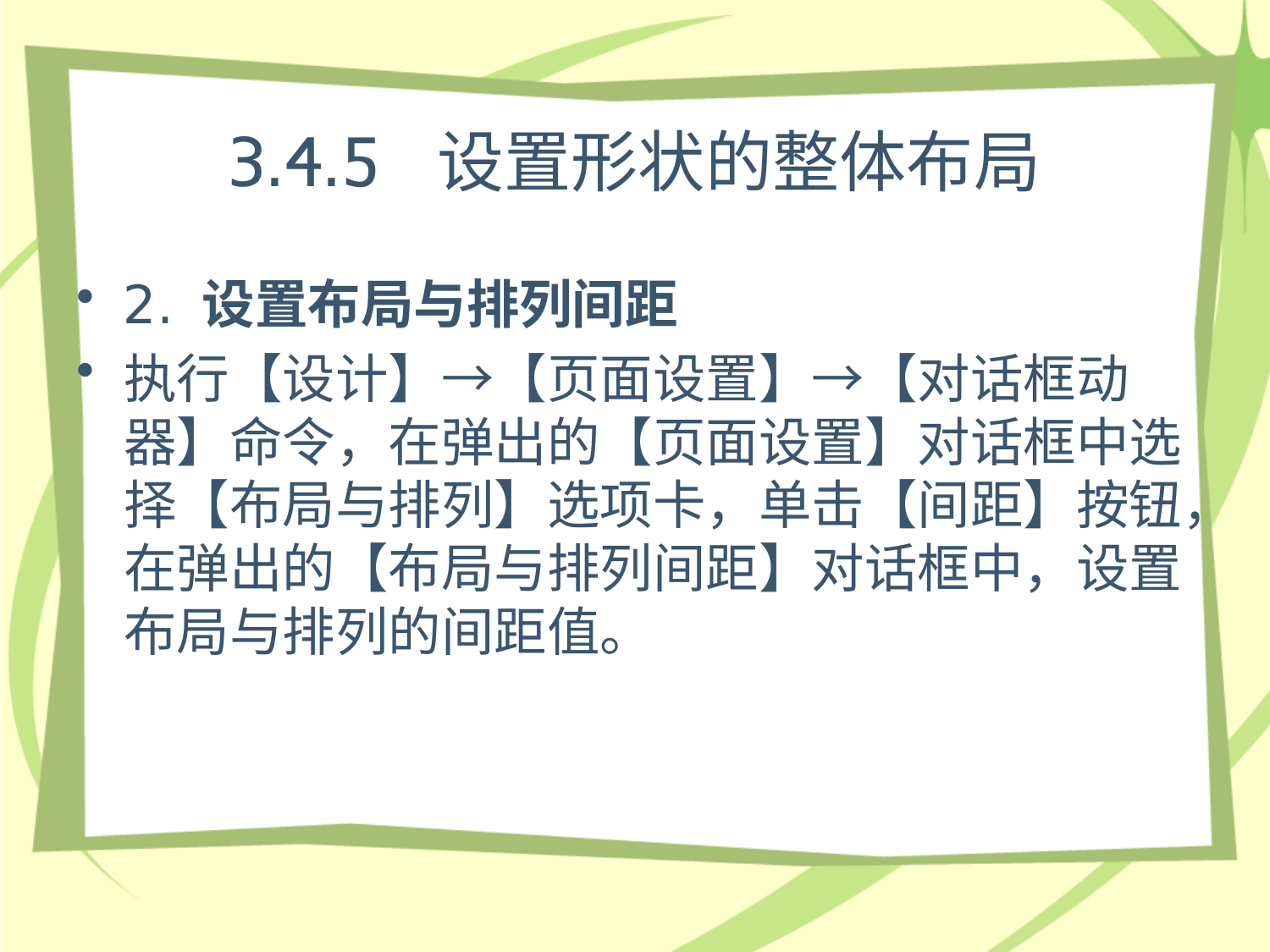

# 3.4.5  设置形状的整体布局
2. 设置布局与排列间距
执行【设计】→【页面设置】→【对话框动器】命令，在弹出的【页面设置】对话框中选择【布局与排列】选项卡，单击【间距】按钮，在弹出的【布局与排列间距】对话框中，设置布局与排列的间距值。